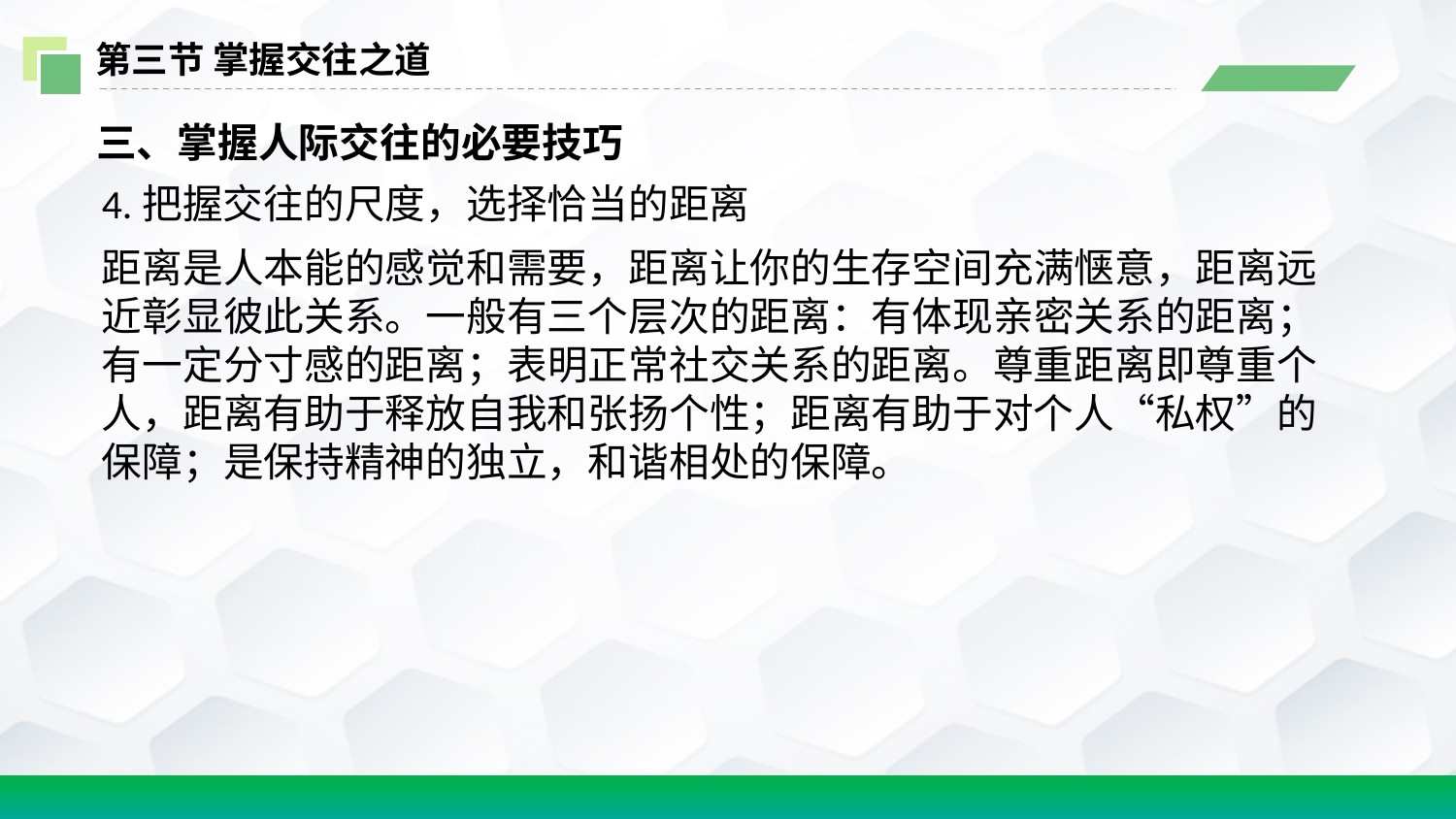

第三节 掌握交往之道
三、掌握人际交往的必要技巧
4.把握交往的尺度，选择恰当的距离
距离是人本能的感觉和需要，距离让你的生存空间充满惬意，距离远近彰显彼此关系。一般有三个层次的距离：有体现亲密关系的距离；有一定分寸感的距离；表明正常社交关系的距离。尊重距离即尊重个人，距离有助于释放自我和张扬个性；距离有助于对个人“私权”的保障；是保持精神的独立，和谐相处的保障。